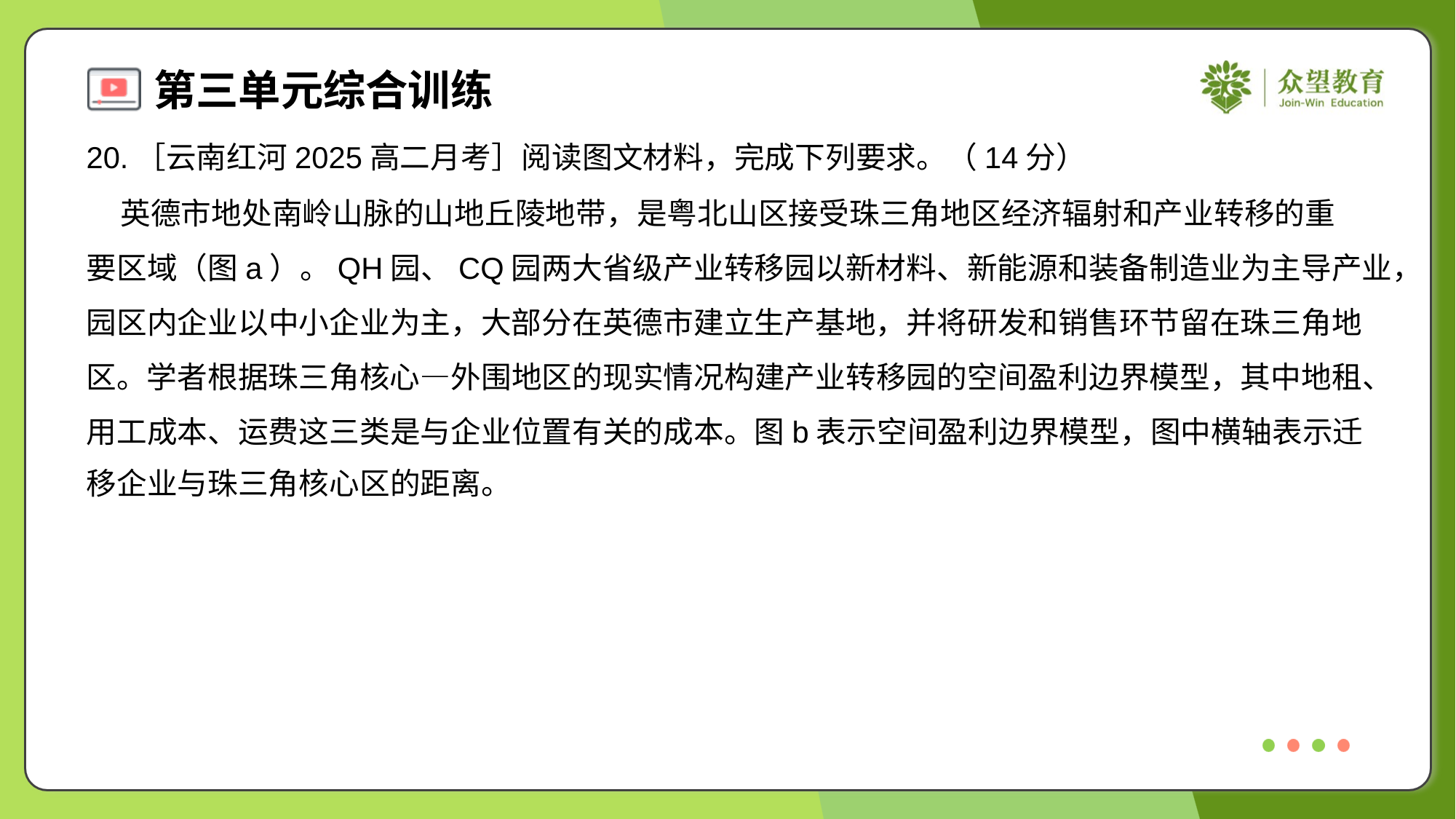

20.［云南红河2025高二月考］阅读图文材料，完成下列要求。（14分）
    英德市地处南岭山脉的山地丘陵地带，是粤北山区接受珠三角地区经济辐射和产业转移的重
要区域（图a）。QH园、CQ园两大省级产业转移园以新材料、新能源和装备制造业为主导产业，
园区内企业以中小企业为主，大部分在英德市建立生产基地，并将研发和销售环节留在珠三角地
区。学者根据珠三角核心—外围地区的现实情况构建产业转移园的空间盈利边界模型，其中地租、
用工成本、运费这三类是与企业位置有关的成本。图b表示空间盈利边界模型，图中横轴表示迁
移企业与珠三角核心区的距离。